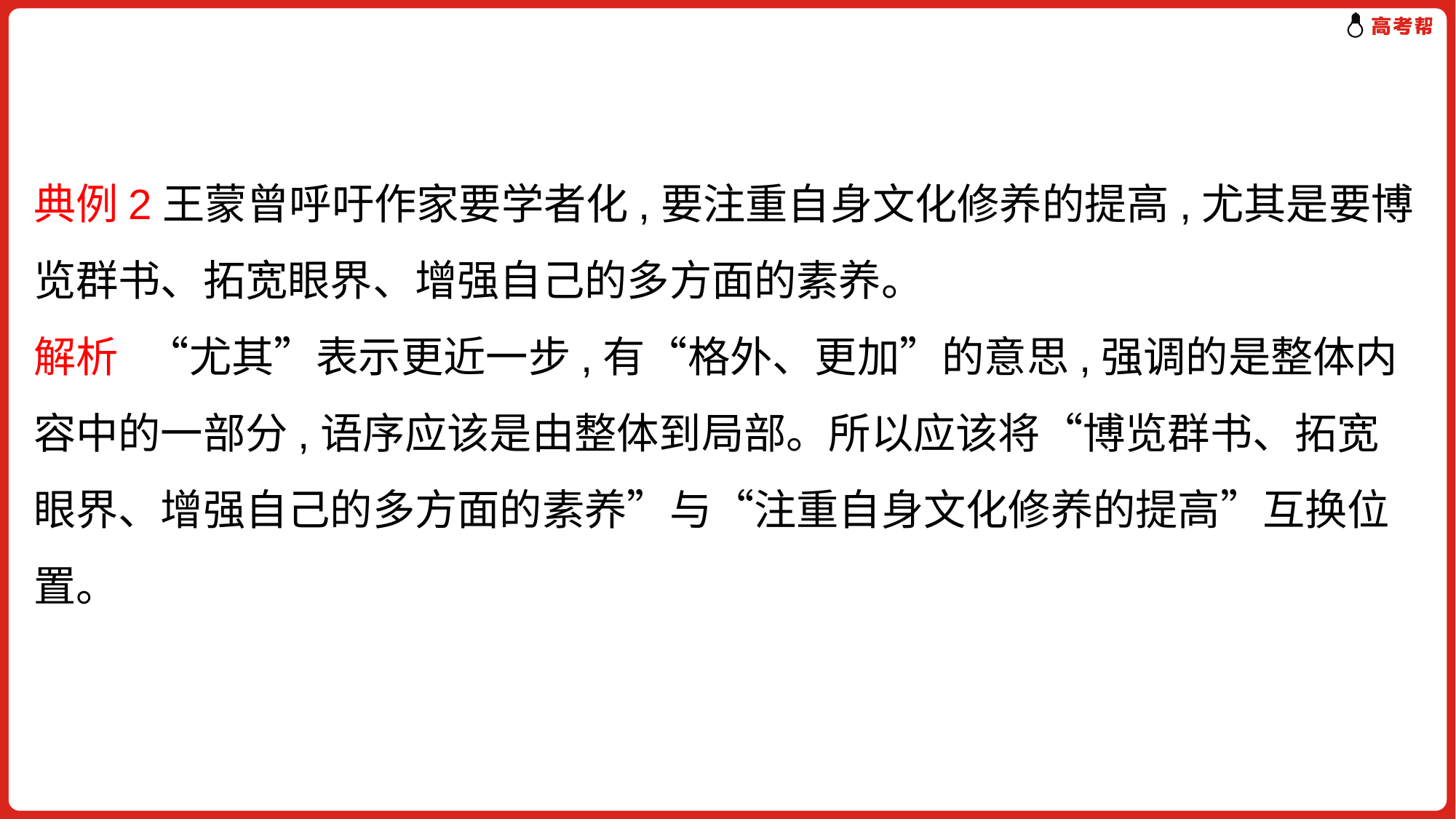

典例2王蒙曾呼吁作家要学者化,要注重自身文化修养的提高,尤其是要博览群书、拓宽眼界、增强自己的多方面的素养。
解析   “尤其”表示更近一步,有“格外、更加”的意思,强调的是整体内容中的一部分,语序应该是由整体到局部。所以应该将“博览群书、拓宽眼界、增强自己的多方面的素养”与“注重自身文化修养的提高”互换位置。